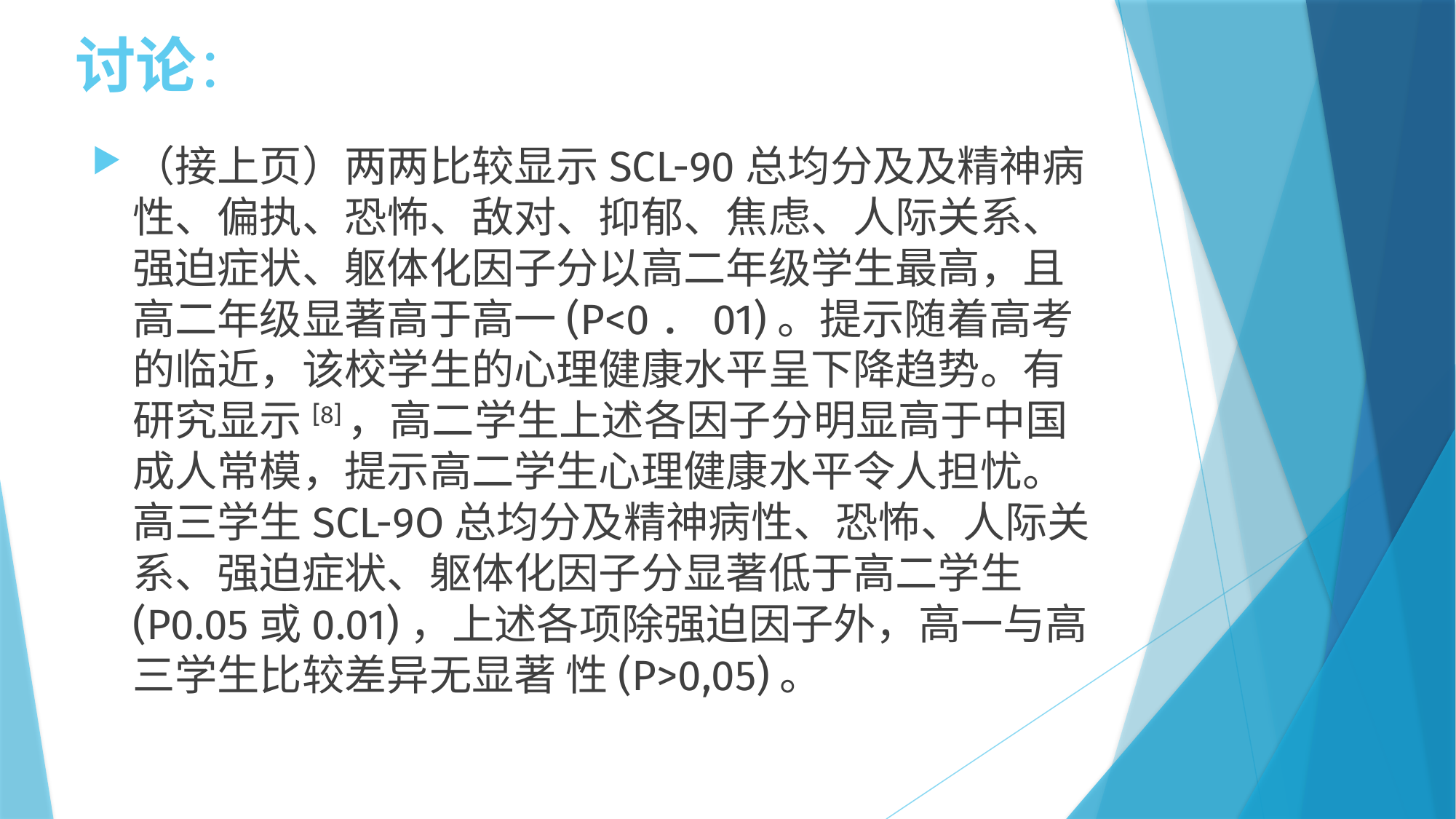

# 讨论：
（接上页）两两比较显示SCL-90总均分及及精神病性、偏执、恐怖、敌对、抑郁、焦虑、人际关系、强迫症状、躯体化因子分以高二年级学生最高，且高二年级显著高于高一(P<0．01)。提示随着高考的临近，该校学生的心理健康水平呈下降趋势。有研究显示[8]，高二学生上述各因子分明显高于中国成人常模，提示高二学生心理健康水平令人担忧。高三学生SCL-9O总均分及精神病性、恐怖、人际关系、强迫症状、躯体化因子分显著低于高二学生(P0.05或0.01)，上述各项除强迫因子外，高一与高三学生比较差异无显著 性(P>0,05)。